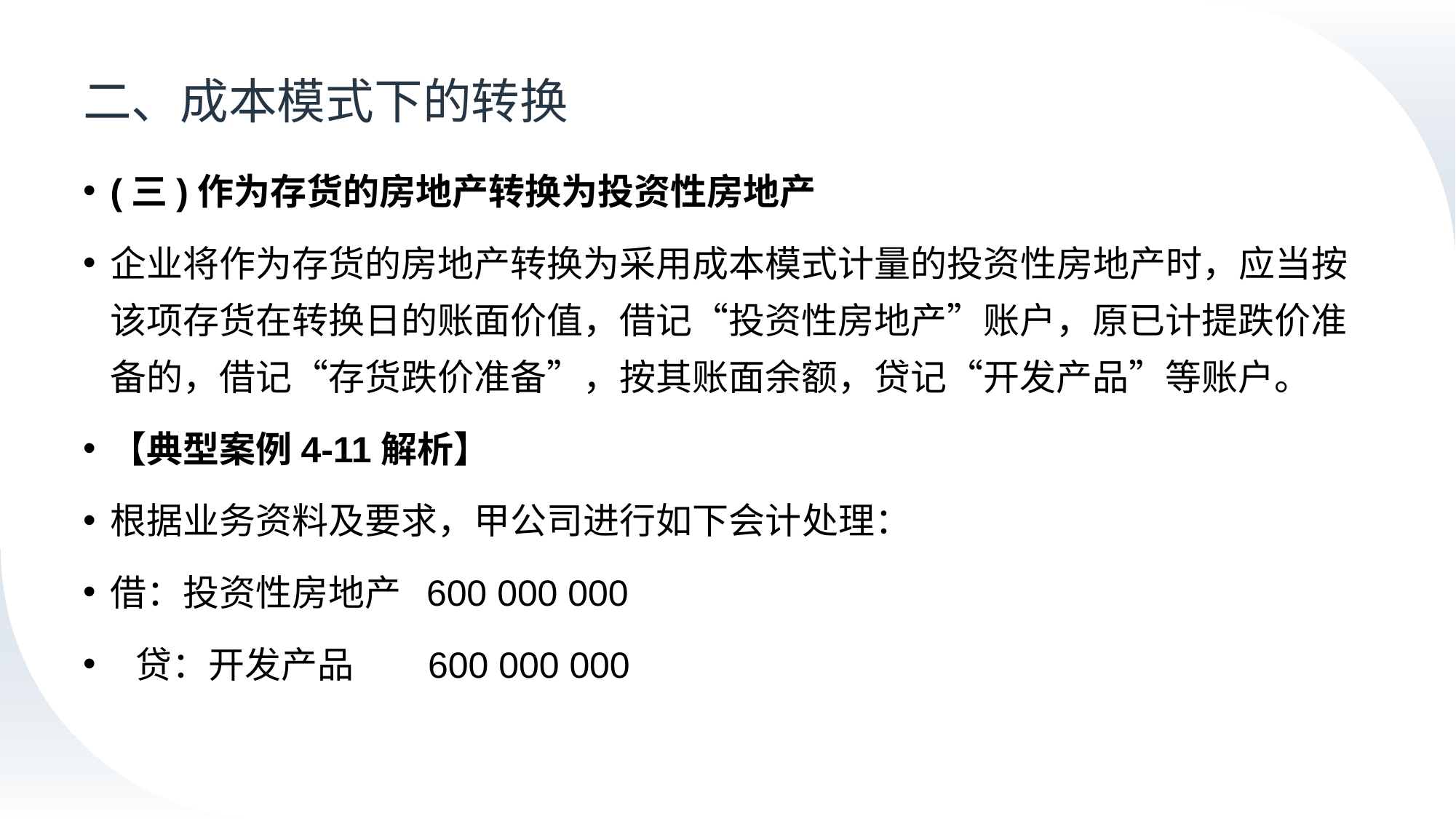

# 二、成本模式下的转换
(三)作为存货的房地产转换为投资性房地产
企业将作为存货的房地产转换为采用成本模式计量的投资性房地产时，应当按该项存货在转换日的账面价值，借记“投资性房地产”账户，原已计提跌价准备的，借记“存货跌价准备”，按其账面余额，贷记“开发产品”等账户。
【典型案例4-11解析】
根据业务资料及要求，甲公司进行如下会计处理：
借：投资性房地产  600 000 000
  贷：开发产品        600 000 000